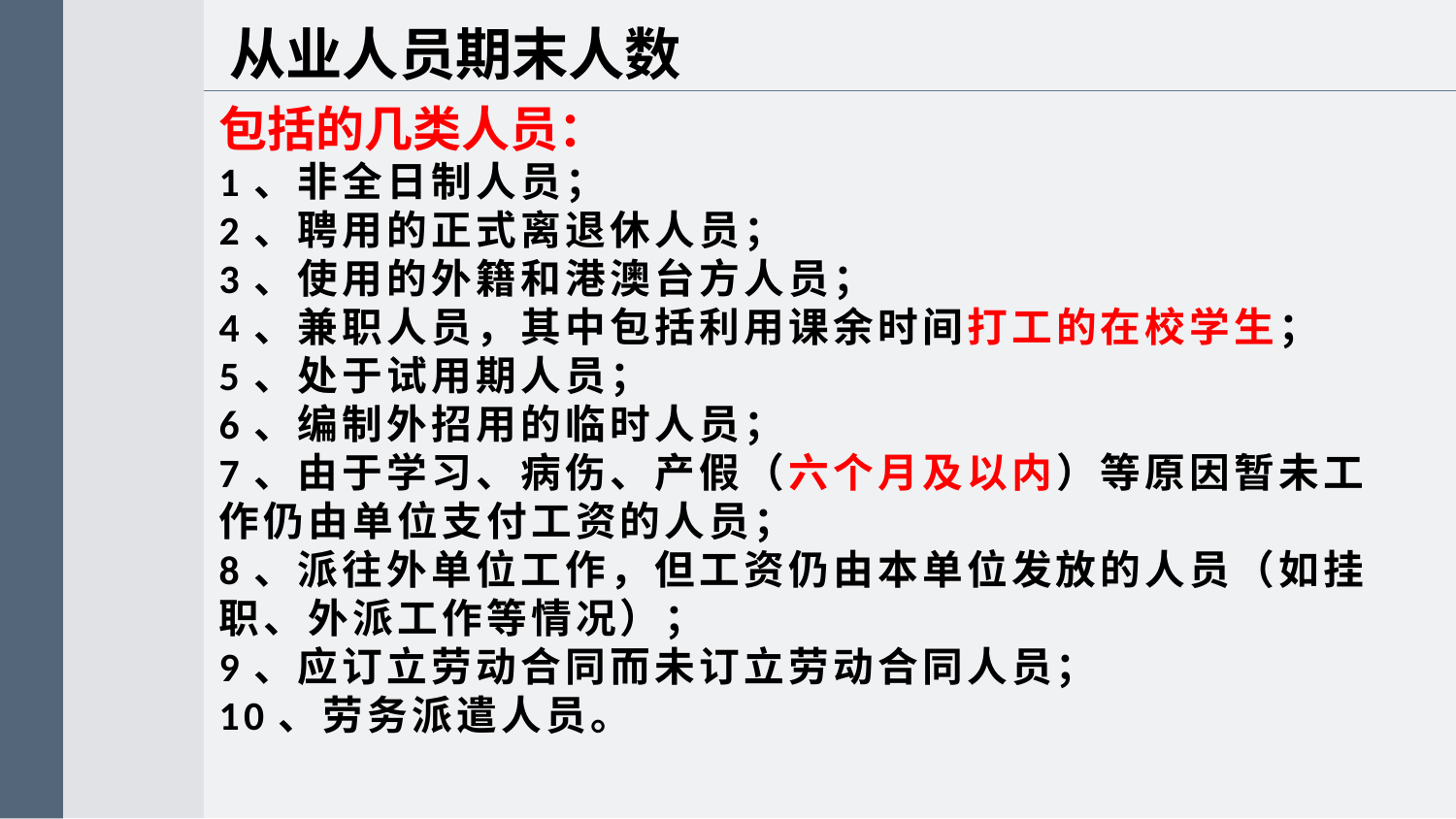

从业人员期末人数
包括的几类人员：
1、非全日制人员；
2、聘用的正式离退休人员；
3、使用的外籍和港澳台方人员；
4、兼职人员，其中包括利用课余时间打工的在校学生；
5、处于试用期人员；
6、编制外招用的临时人员；
7、由于学习、病伤、产假（六个月及以内）等原因暂未工作仍由单位支付工资的人员；
8、派往外单位工作，但工资仍由本单位发放的人员（如挂职、外派工作等情况）；
9、应订立劳动合同而未订立劳动合同人员；
10、劳务派遣人员。